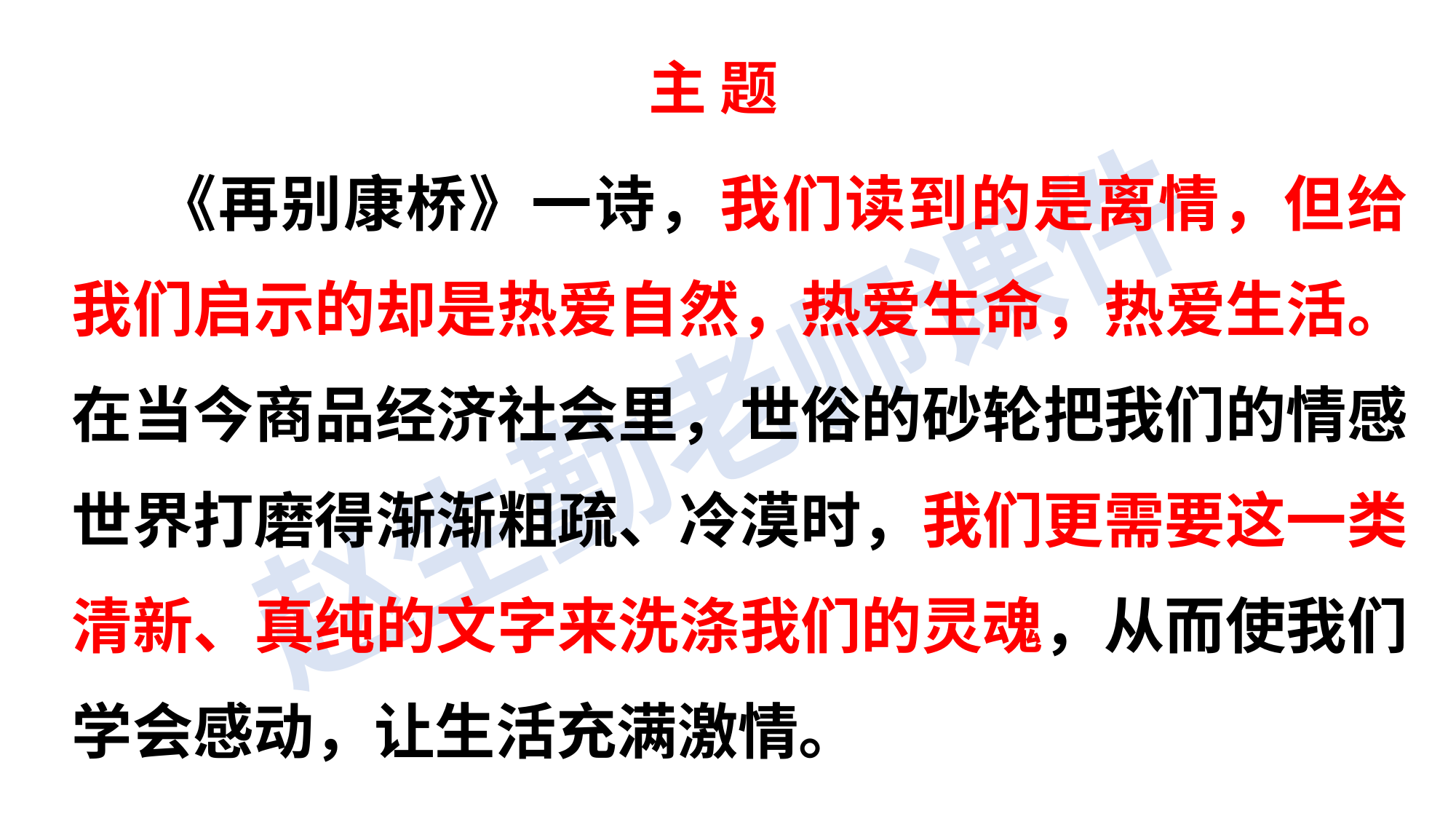

主 题
     《再别康桥》一诗，我们读到的是离情，但给我们启示的却是热爱自然，热爱生命，热爱生活。在当今商品经济社会里，世俗的砂轮把我们的情感世界打磨得渐渐粗疏、冷漠时，我们更需要这一类清新、真纯的文字来洗涤我们的灵魂，从而使我们学会感动，让生活充满激情。